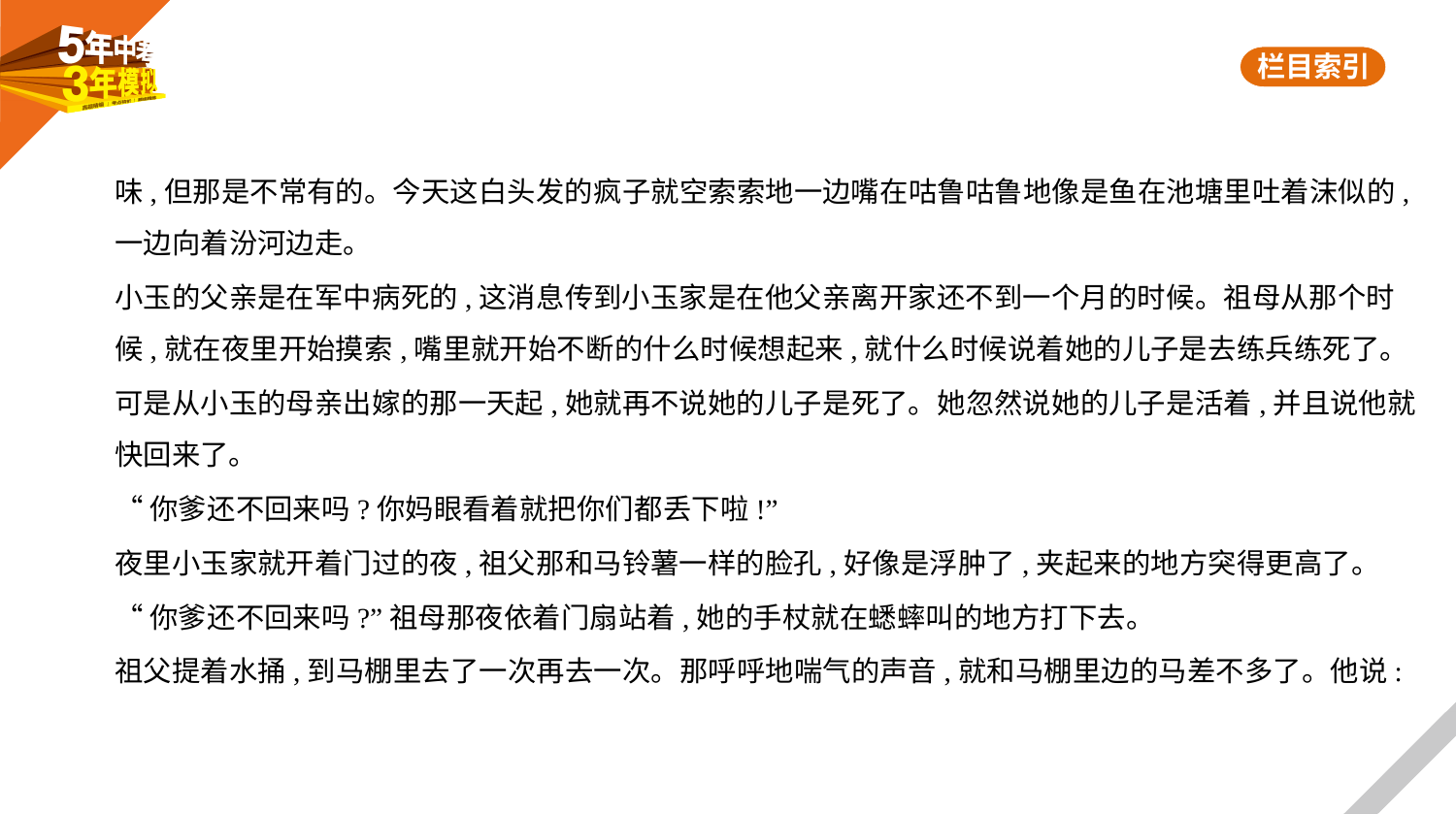

味,但那是不常有的。今天这白头发的疯子就空索索地一边嘴在咕鲁咕鲁地像是鱼在池塘里吐着沫似的,
一边向着汾河边走。
小玉的父亲是在军中病死的,这消息传到小玉家是在他父亲离开家还不到一个月的时候。祖母从那个时
候,就在夜里开始摸索,嘴里就开始不断的什么时候想起来,就什么时候说着她的儿子是去练兵练死了。
可是从小玉的母亲出嫁的那一天起,她就再不说她的儿子是死了。她忽然说她的儿子是活着,并且说他就
快回来了。
“你爹还不回来吗?你妈眼看着就把你们都丢下啦!”
夜里小玉家就开着门过的夜,祖父那和马铃薯一样的脸孔,好像是浮肿了,夹起来的地方突得更高了。
“你爹还不回来吗?”祖母那夜依着门扇站着,她的手杖就在蟋蟀叫的地方打下去。
祖父提着水捅,到马棚里去了一次再去一次。那呼呼地喘气的声音,就和马棚里边的马差不多了。他说: